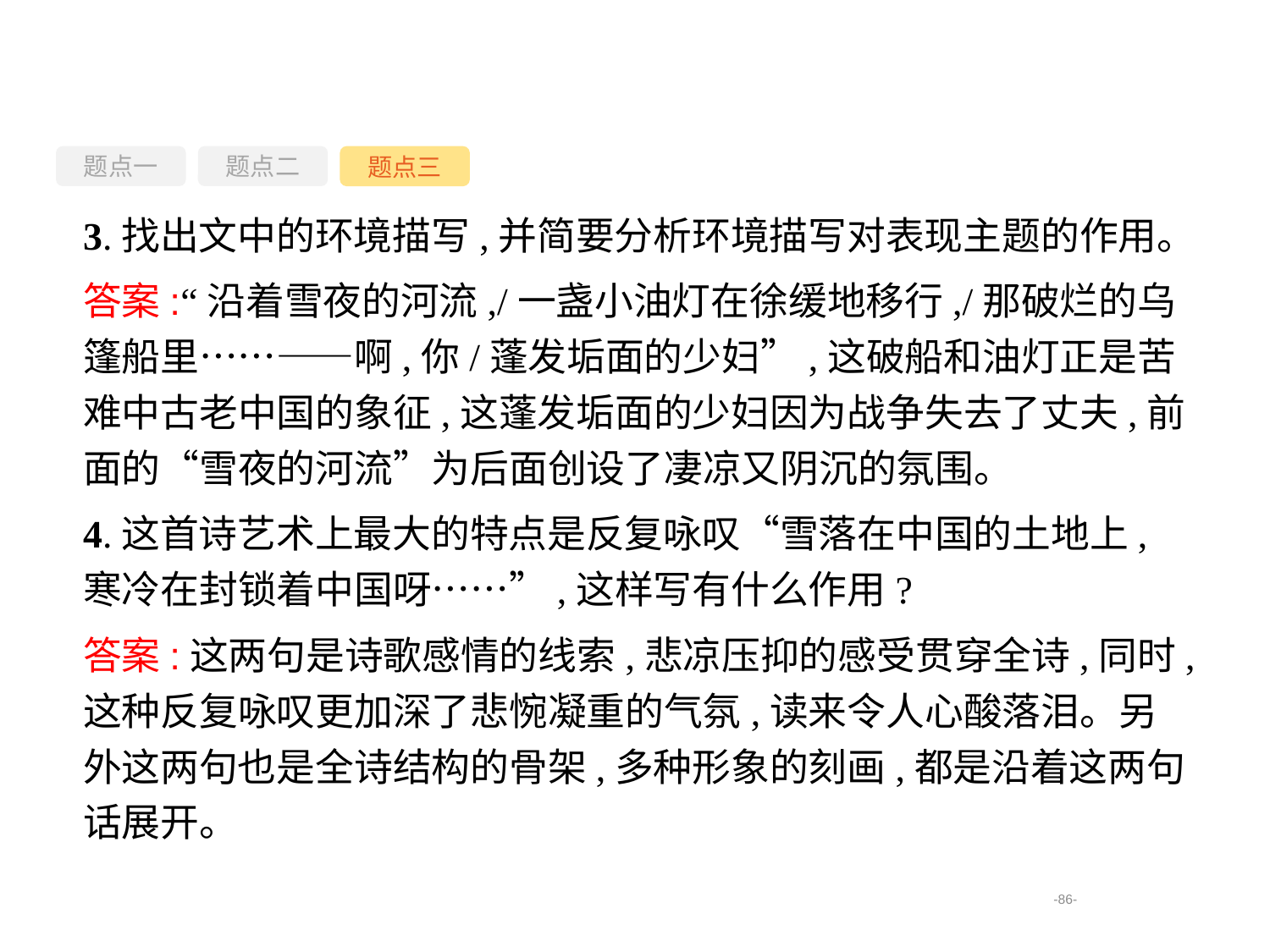

题点一
题点三
题点二
3.找出文中的环境描写,并简要分析环境描写对表现主题的作用。
答案:“沿着雪夜的河流,/一盏小油灯在徐缓地移行,/那破烂的乌篷船里……——啊,你/蓬发垢面的少妇”,这破船和油灯正是苦难中古老中国的象征,这蓬发垢面的少妇因为战争失去了丈夫,前面的“雪夜的河流”为后面创设了凄凉又阴沉的氛围。
4.这首诗艺术上最大的特点是反复咏叹“雪落在中国的土地上,寒冷在封锁着中国呀……”,这样写有什么作用?
答案:这两句是诗歌感情的线索,悲凉压抑的感受贯穿全诗,同时,这种反复咏叹更加深了悲惋凝重的气氛,读来令人心酸落泪。另外这两句也是全诗结构的骨架,多种形象的刻画,都是沿着这两句话展开。
-86-